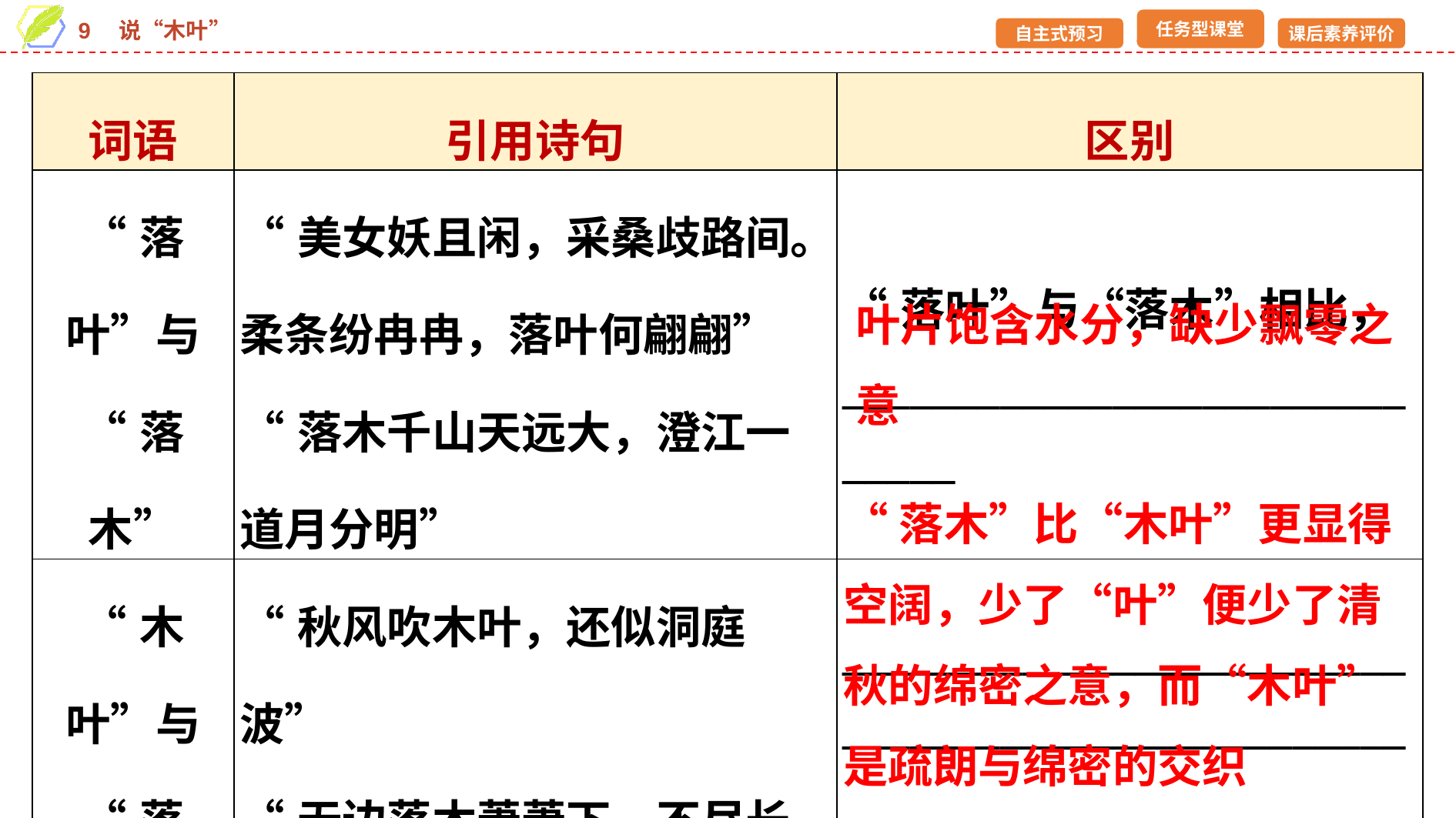

| 词语 | 引用诗句 | 区别 |
| --- | --- | --- |
| “落叶”与 “落木” | “美女妖且闲，采桑歧路间。柔条纷冉冉，落叶何翩翩” “落木千山天远大，澄江一道月分明” | “落叶”与“落木”相比，\_\_\_\_\_\_\_\_\_\_\_\_\_\_\_\_\_\_\_\_\_\_\_\_\_\_\_\_\_\_ |
| “木叶”与 “落木” | “秋风吹木叶，还似洞庭 波” “无边落木萧萧下，不尽长江滚滚来” | \_\_\_\_\_\_\_\_\_\_\_\_\_\_\_\_\_\_\_\_\_\_\_\_\_\_\_\_\_\_\_\_\_\_\_\_\_\_\_\_\_\_\_\_\_\_\_\_\_\_\_\_\_\_\_\_\_\_\_\_\_\_\_\_\_\_\_\_\_\_\_\_\_\_\_\_\_\_\_\_\_\_\_\_\_\_\_\_\_\_\_\_\_\_ |
叶片饱含水分，缺少飘零之意
“落木”比“木叶”更显得空阔，少了“叶”便少了清秋的绵密之意，而“木叶”是疏朗与绵密的交织